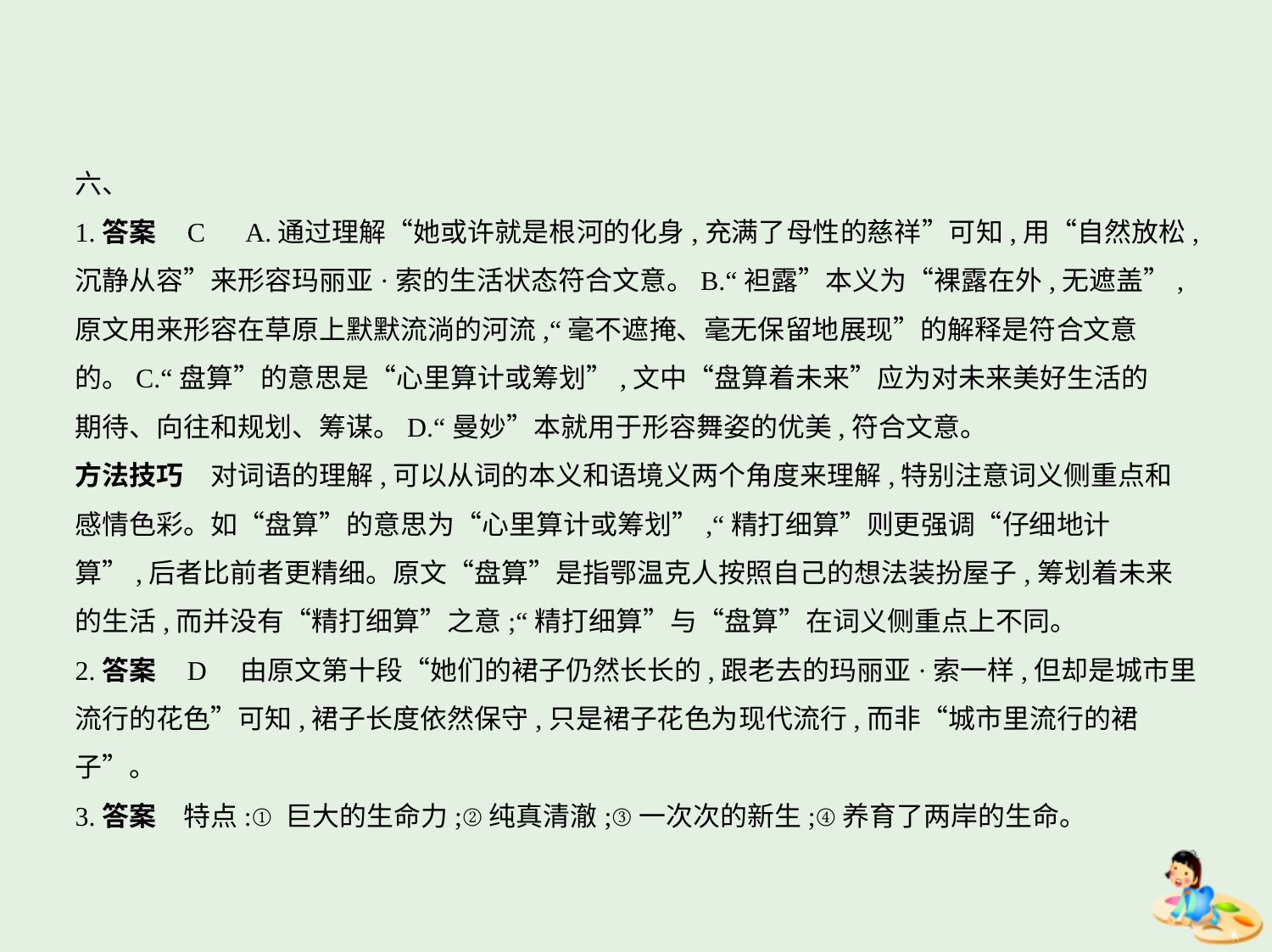

六、
1.答案    C　A.通过理解“她或许就是根河的化身,充满了母性的慈祥”可知,用“自然放松,
沉静从容”来形容玛丽亚·索的生活状态符合文意。B.“袒露”本义为“裸露在外,无遮盖”,
原文用来形容在草原上默默流淌的河流,“毫不遮掩、毫无保留地展现”的解释是符合文意
的。C.“盘算”的意思是“心里算计或筹划”,文中“盘算着未来”应为对未来美好生活的
期待、向往和规划、筹谋。D.“曼妙”本就用于形容舞姿的优美,符合文意。
方法技巧　对词语的理解,可以从词的本义和语境义两个角度来理解,特别注意词义侧重点和
感情色彩。如“盘算”的意思为“心里算计或筹划”,“精打细算”则更强调“仔细地计
算”,后者比前者更精细。原文“盘算”是指鄂温克人按照自己的想法装扮屋子,筹划着未来
的生活,而并没有“精打细算”之意;“精打细算”与“盘算”在词义侧重点上不同。
2.答案    D　由原文第十段“她们的裙子仍然长长的,跟老去的玛丽亚·索一样,但却是城市里
流行的花色”可知,裙子长度依然保守,只是裙子花色为现代流行,而非“城市里流行的裙
子”。
3.答案　特点:①巨大的生命力;②纯真清澈;③一次次的新生;④养育了两岸的生命。